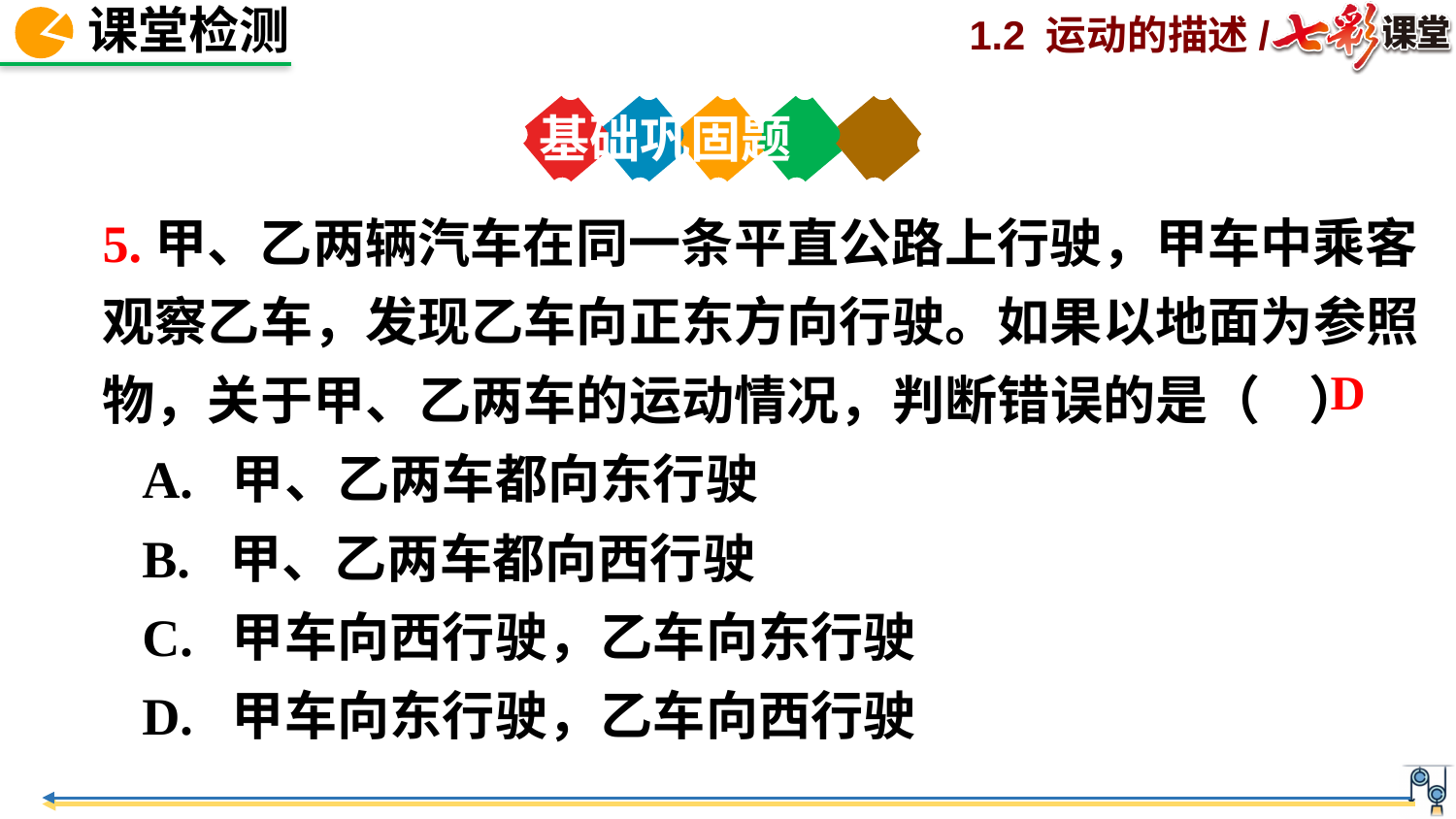

基础巩固题

5.甲、乙两辆汽车在同一条平直公路上行驶，甲车中乘客观察乙车，发现乙车向正东方向行驶。如果以地面为参照物，关于甲、乙两车的运动情况，判断错误的是（    ）
   A.  甲、乙两车都向东行驶
   B.  甲、乙两车都向西行驶
   C.  甲车向西行驶，乙车向东行驶
   D.  甲车向东行驶，乙车向西行驶
D